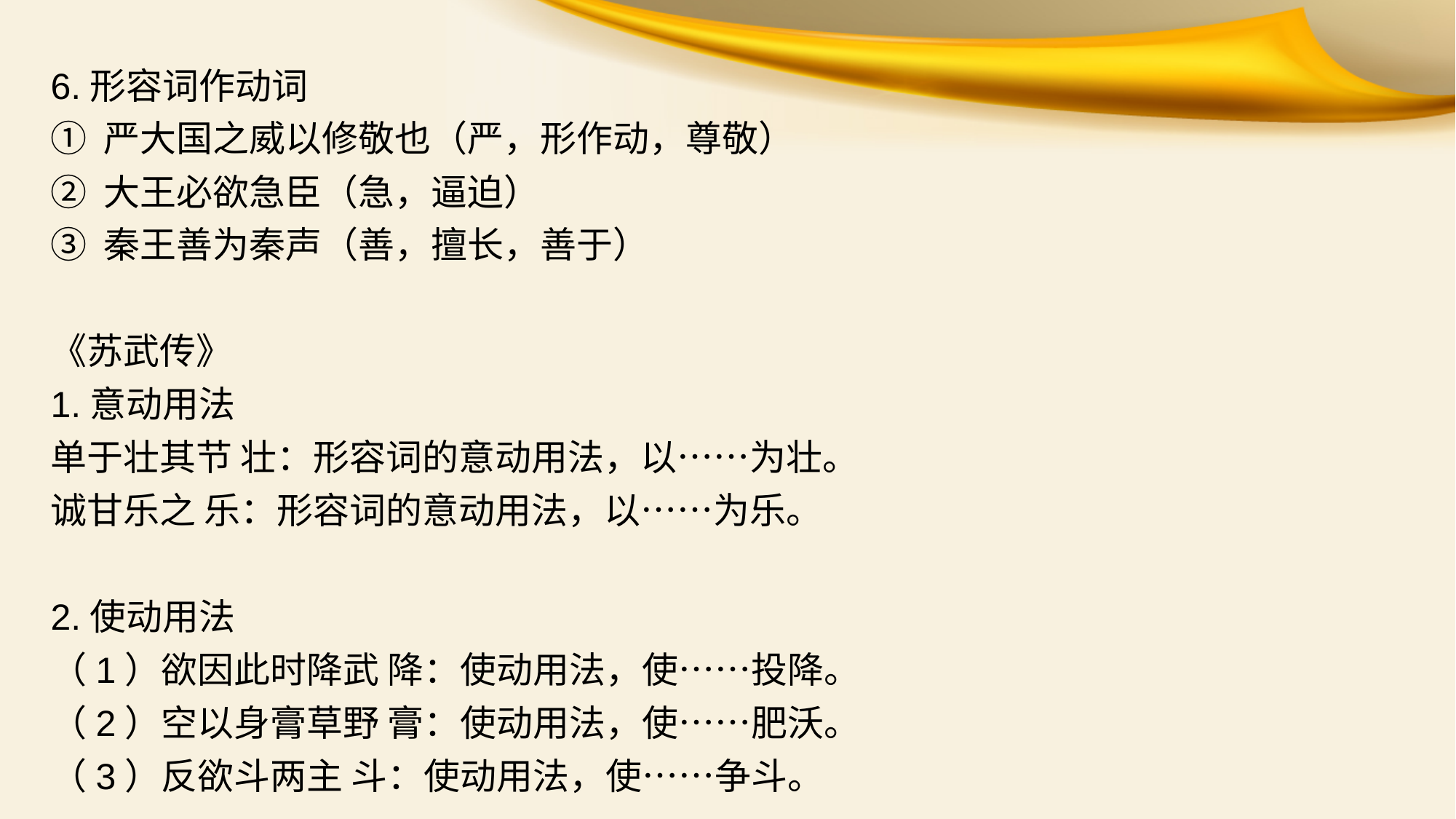

6.形容词作动词
① 严大国之威以修敬也（严，形作动，尊敬）
② 大王必欲急臣（急，逼迫）
③ 秦王善为秦声（善，擅长，善于）

《苏武传》
1.意动用法
单于壮其节 壮：形容词的意动用法，以……为壮。
诚甘乐之 乐：形容词的意动用法，以……为乐。

2.使动用法
（1）欲因此时降武 降：使动用法，使……投降。
（2）空以身膏草野 膏：使动用法，使……肥沃。
（3）反欲斗两主 斗：使动用法，使……争斗。